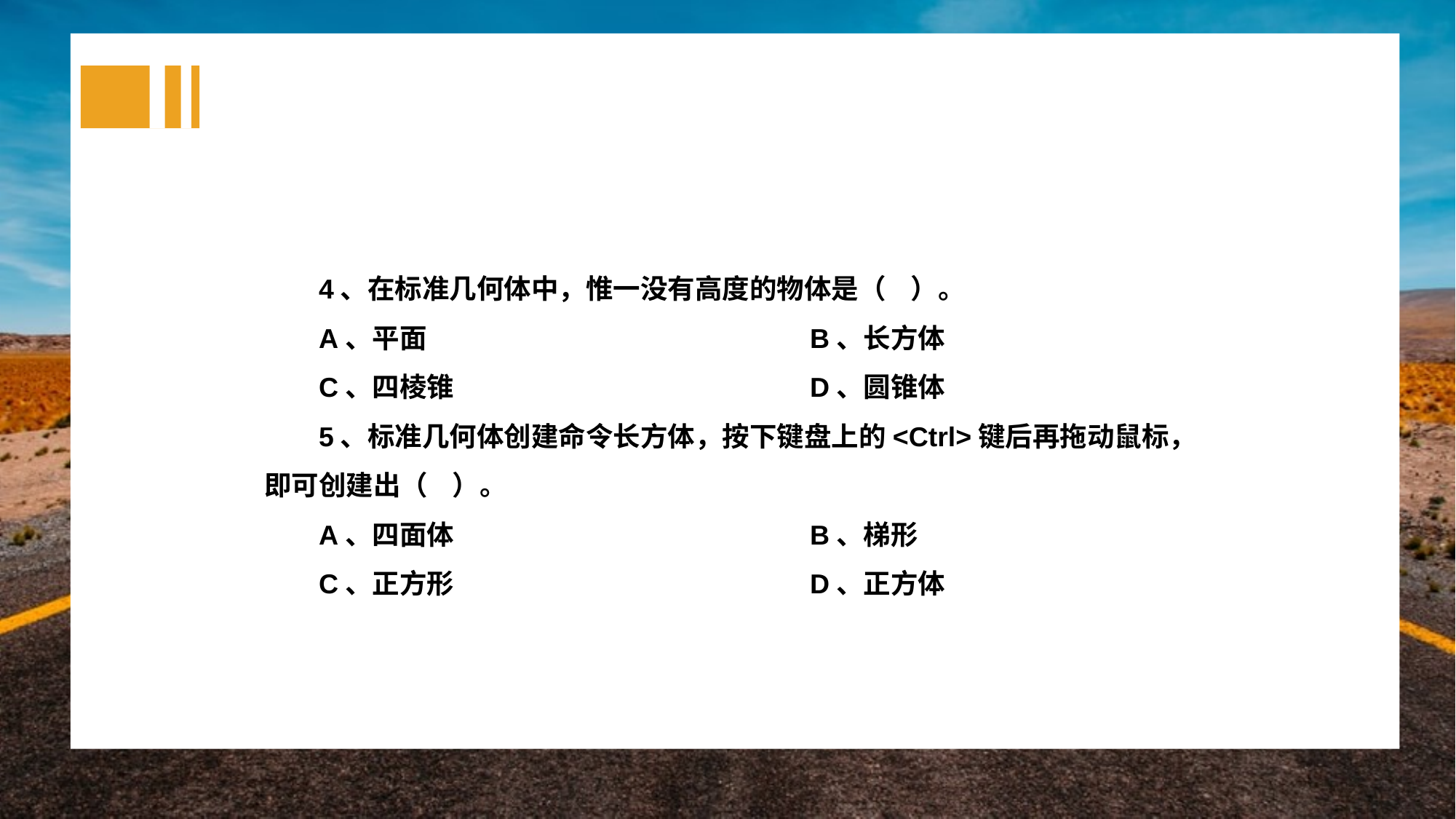

4、在标准几何体中，惟一没有高度的物体是（    ）。
A、平面				B、长方体
C、四棱锥				D、圆锥体
5、标准几何体创建命令长方体，按下键盘上的<Ctrl>键后再拖动鼠标，即可创建出（    ）。
A、四面体				B、梯形
C、正方形				D、正方体